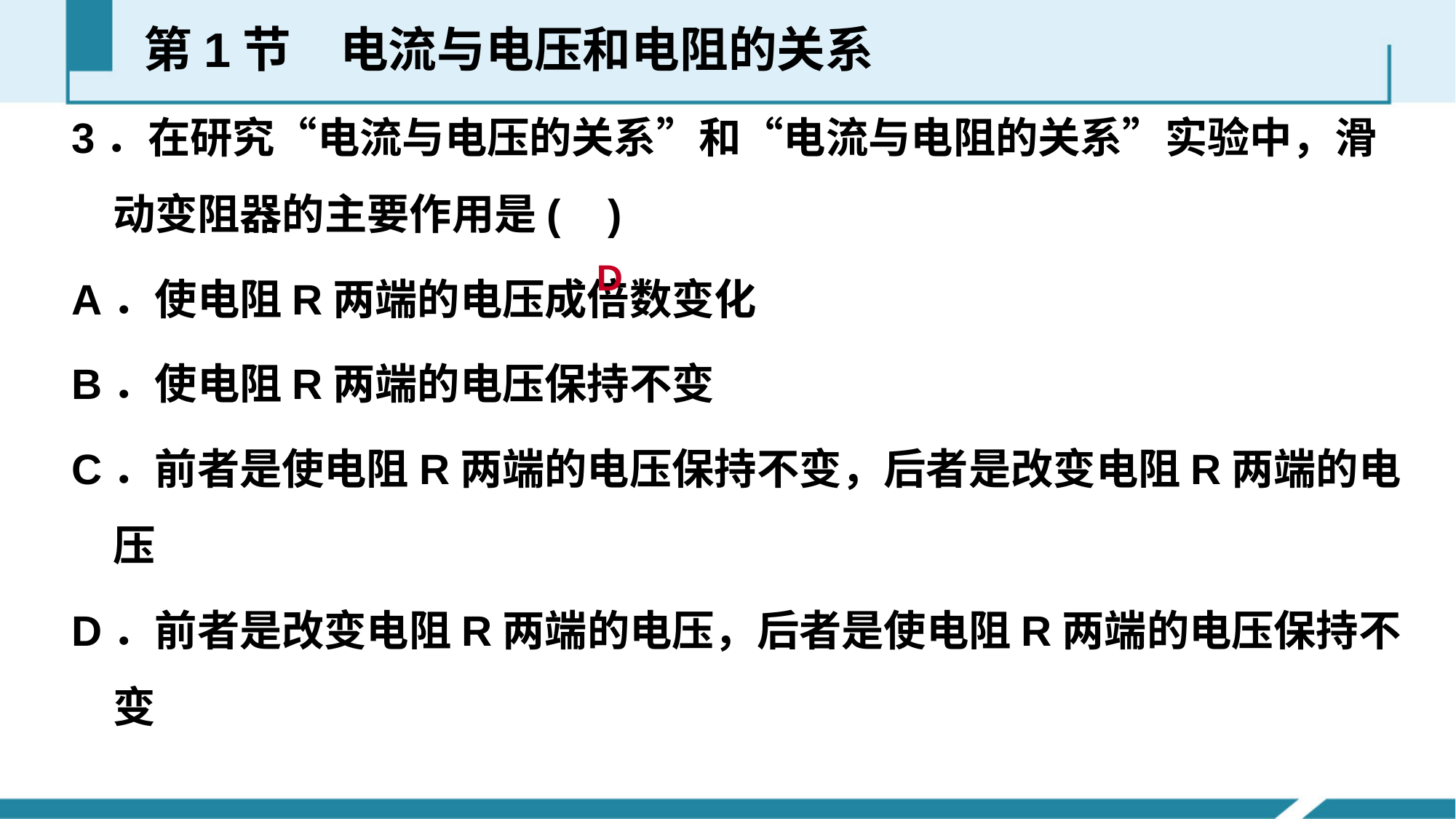

第1节　电流与电压和电阻的关系
3．在研究“电流与电压的关系”和“电流与电阻的关系”实验中，滑动变阻器的主要作用是(    )
A．使电阻R两端的电压成倍数变化
B．使电阻R两端的电压保持不变
C．前者是使电阻R两端的电压保持不变，后者是改变电阻R两端的电压
D．前者是改变电阻R两端的电压，后者是使电阻R两端的电压保持不变
D